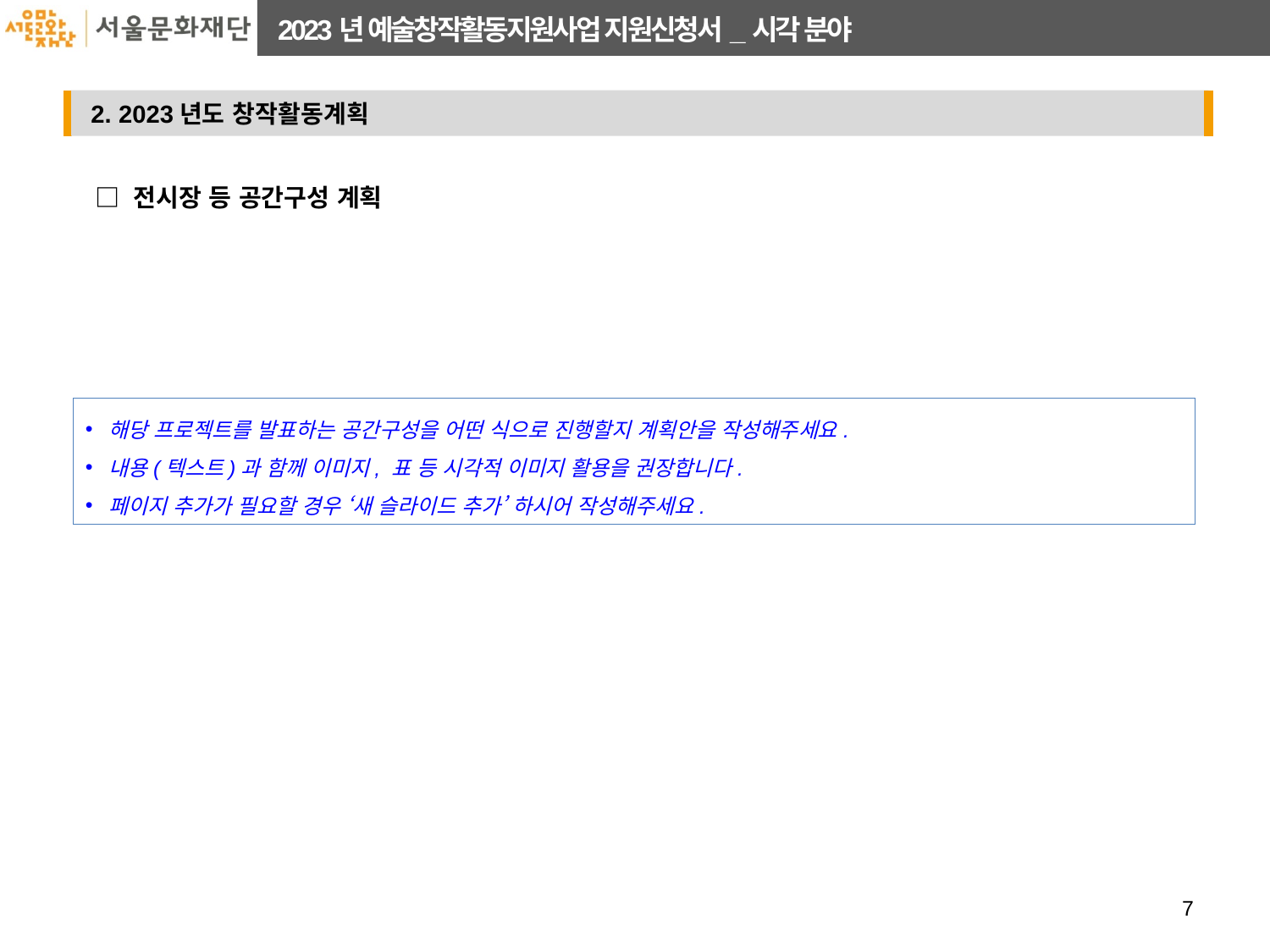

□ 전시장 등 공간구성 계획

해당 프로젝트를 발표하는 공간구성을 어떤 식으로 진행할지 계획안을 작성해주세요.
내용(텍스트)과 함께 이미지, 표 등 시각적 이미지 활용을 권장합니다.
페이지 추가가 필요할 경우 ‘새 슬라이드 추가’ 하시어 작성해주세요.
7